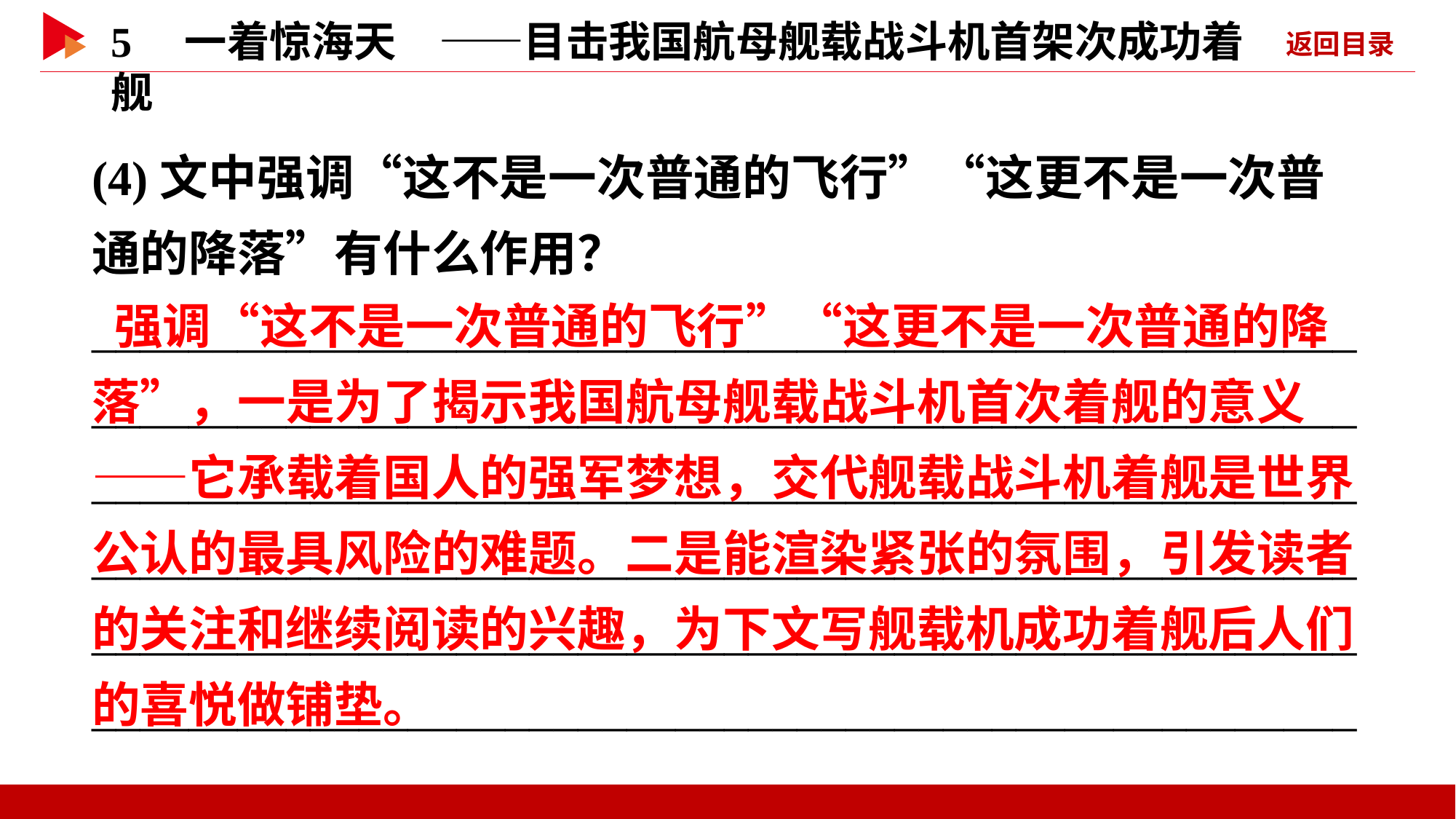

(4)文中强调“这不是一次普通的飞行”“这更不是一次普通的降落”有什么作用？
________________________________________________________________________________________________________________________________________________________________________________________________________________________________________________________________________________________________________________________
 强调“这不是一次普通的飞行”“这更不是一次普通的降落”，一是为了揭示我国航母舰载战斗机首次着舰的意义——它承载着国人的强军梦想，交代舰载战斗机着舰是世界公认的最具风险的难题。二是能渲染紧张的氛围，引发读者的关注和继续阅读的兴趣，为下文写舰载机成功着舰后人们的喜悦做铺垫。